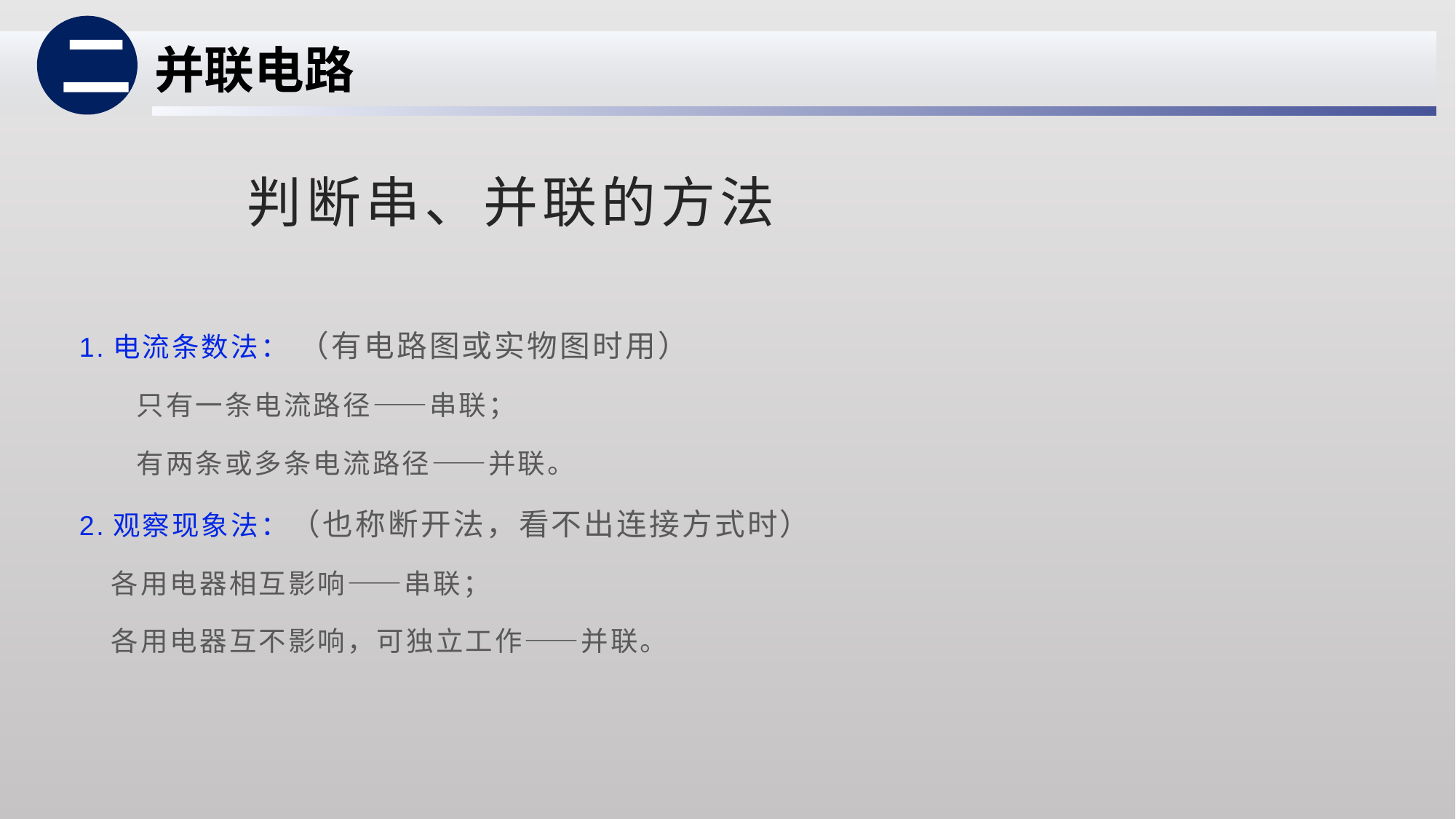

二

并联电路

# 判断串、并联的方法
1.电流条数法： （有电路图或实物图时用）
      只有一条电流路径——串联；
      有两条或多条电流路径——并联。
2.观察现象法：（也称断开法，看不出连接方式时）
   各用电器相互影响——串联；
   各用电器互不影响，可独立工作——并联。